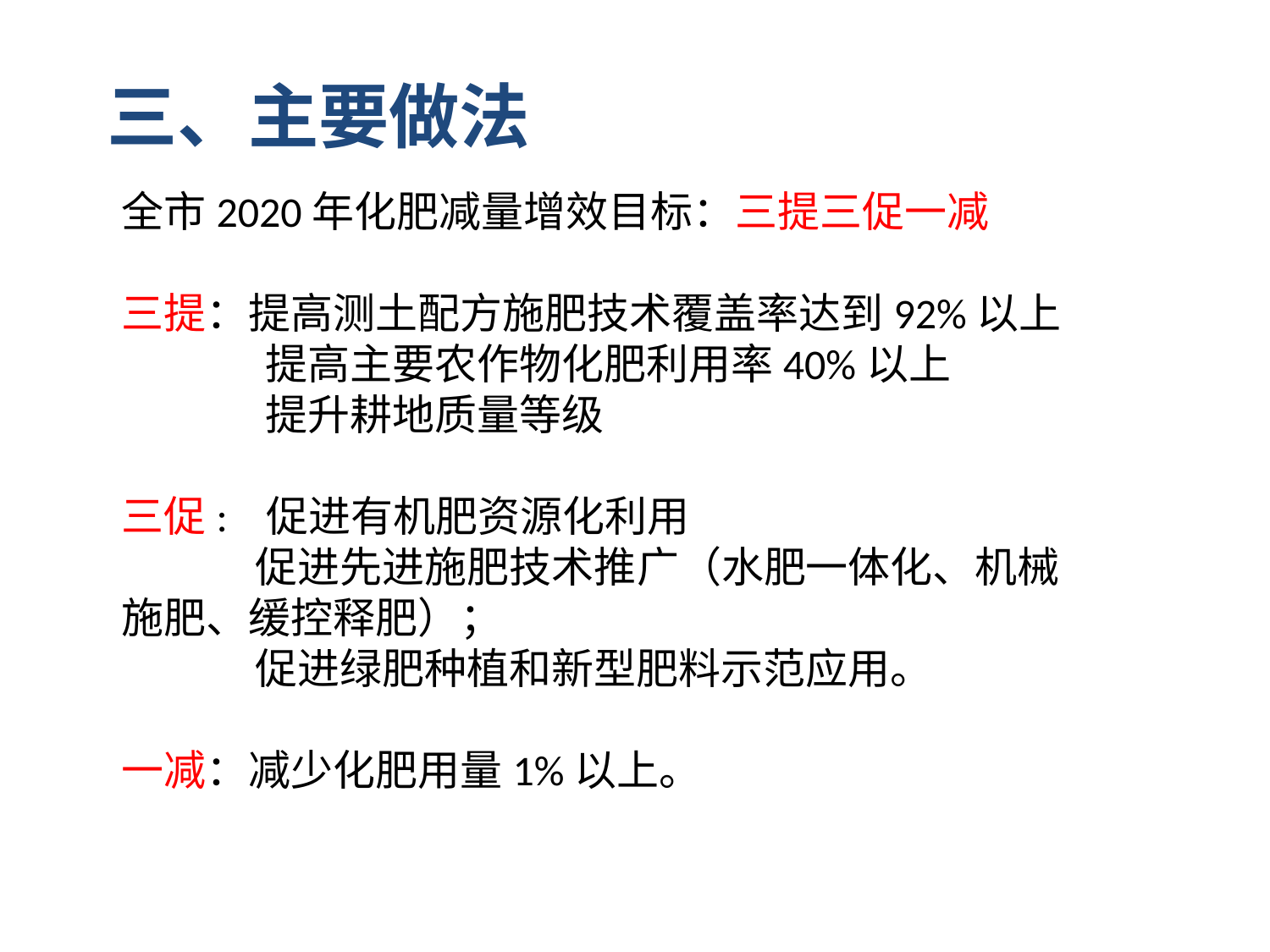

三、主要做法
全市2020年化肥减量增效目标：三提三促一减

三提：提高测土配方施肥技术覆盖率达到92%以上
              提高主要农作物化肥利用率40%以上
              提升耕地质量等级

三促:   促进有机肥资源化利用
             促进先进施肥技术推广（水肥一体化、机械施肥、缓控释肥）；
             促进绿肥种植和新型肥料示范应用。

一减：减少化肥用量1%以上。